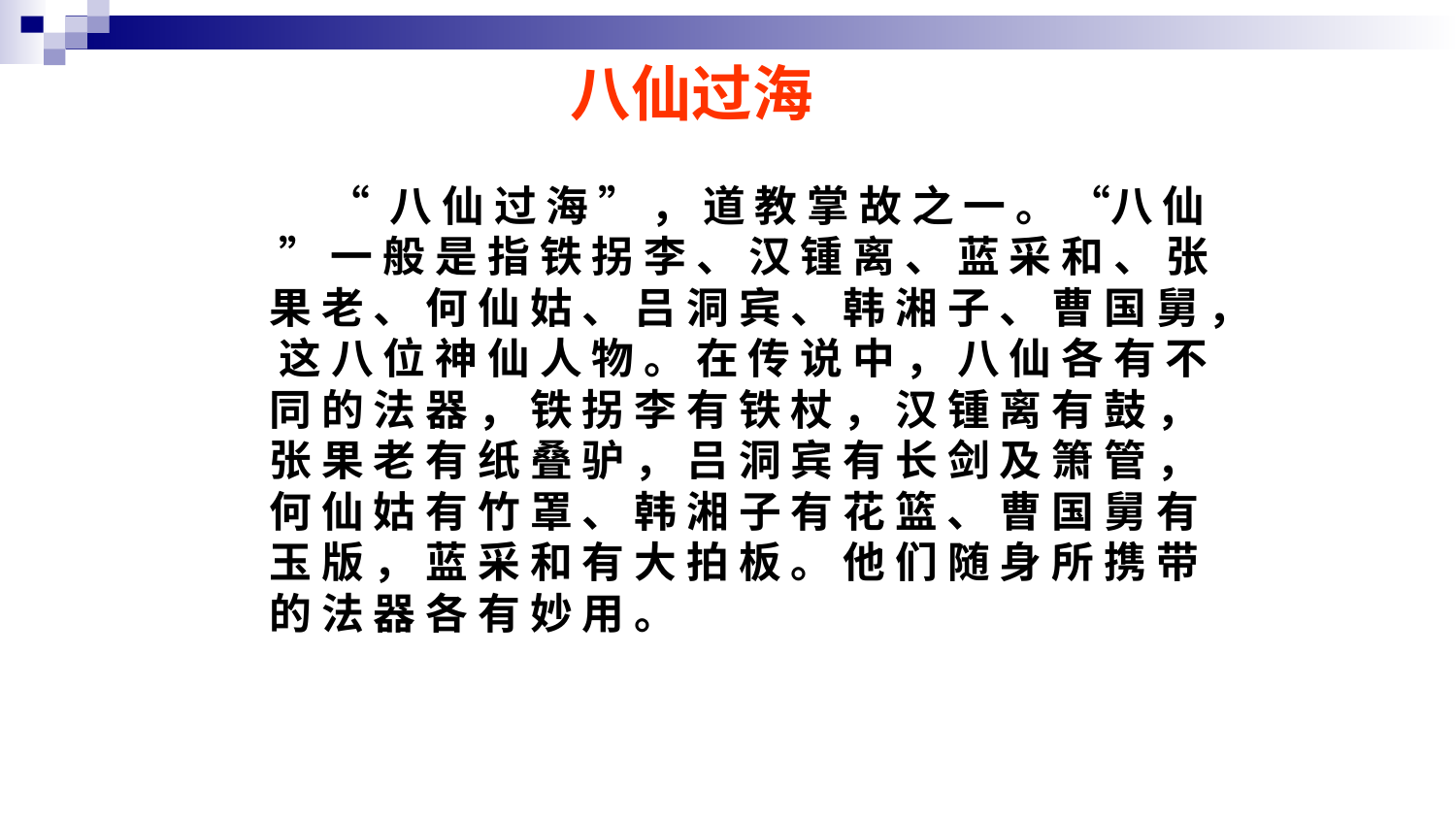

八仙过海
      “ 八 仙 过 海 ” ， 道 教 掌 故 之 一 。 “八 仙 ” 一 般 是 指 铁 拐 李 、 汉 锺 离 、 蓝 采 和 、 张 果 老 、 何 仙 姑 、 吕 洞 宾 、 韩 湘 子 、 曹 国 舅 ， 这 八 位 神 仙 人 物 。 在 传 说 中 ， 八 仙 各 有 不 同 的 法 器 ， 铁 拐 李 有 铁 杖 ， 汉 锺 离 有 鼓 ， 张 果 老 有 纸 叠 驴 ， 吕 洞 宾 有 长 剑 及 箫 管 ， 何 仙 姑 有 竹 罩 、 韩 湘 子 有 花 篮 、 曹 国 舅 有 玉 版 ， 蓝 采 和 有 大 拍 板 。 他 们 随 身 所 携 带 的 法 器 各 有 妙 用 。